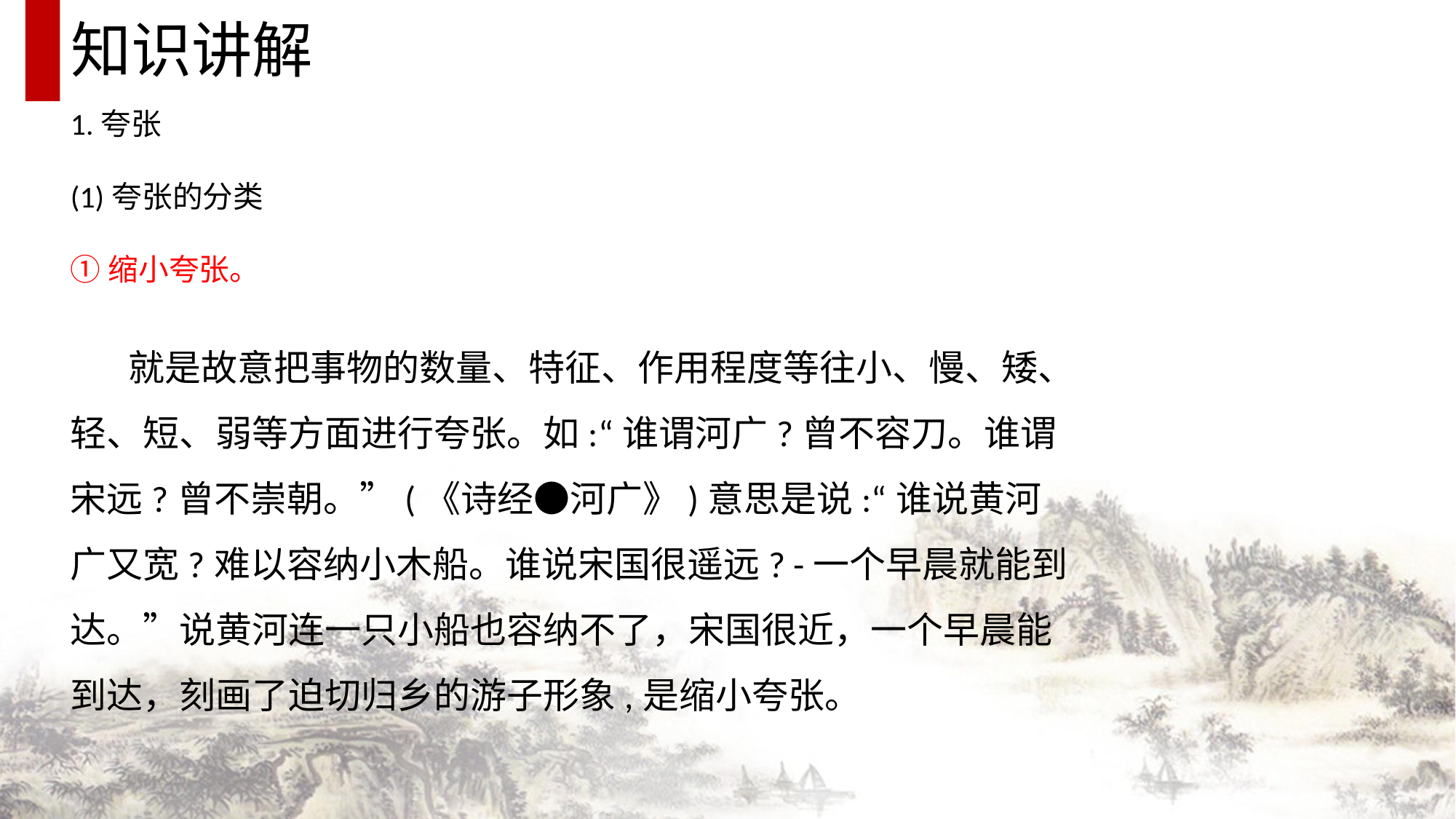

知识讲解
1.夸张

(1)夸张的分类

①缩小夸张。

      就是故意把事物的数量、特征、作用程度等往小、慢、矮、轻、短、弱等方面进行夸张。如:“谁谓河广?曾不容刀。谁谓宋远?曾不崇朝。”(《诗经●河广》)意思是说:“谁说黄河广又宽?难以容纳小木船。谁说宋国很遥远? -一个早晨就能到达。”说黄河连一只小船也容纳不了，宋国很近，一个早晨能到达，刻画了迫切归乡的游子形象,是缩小夸张。